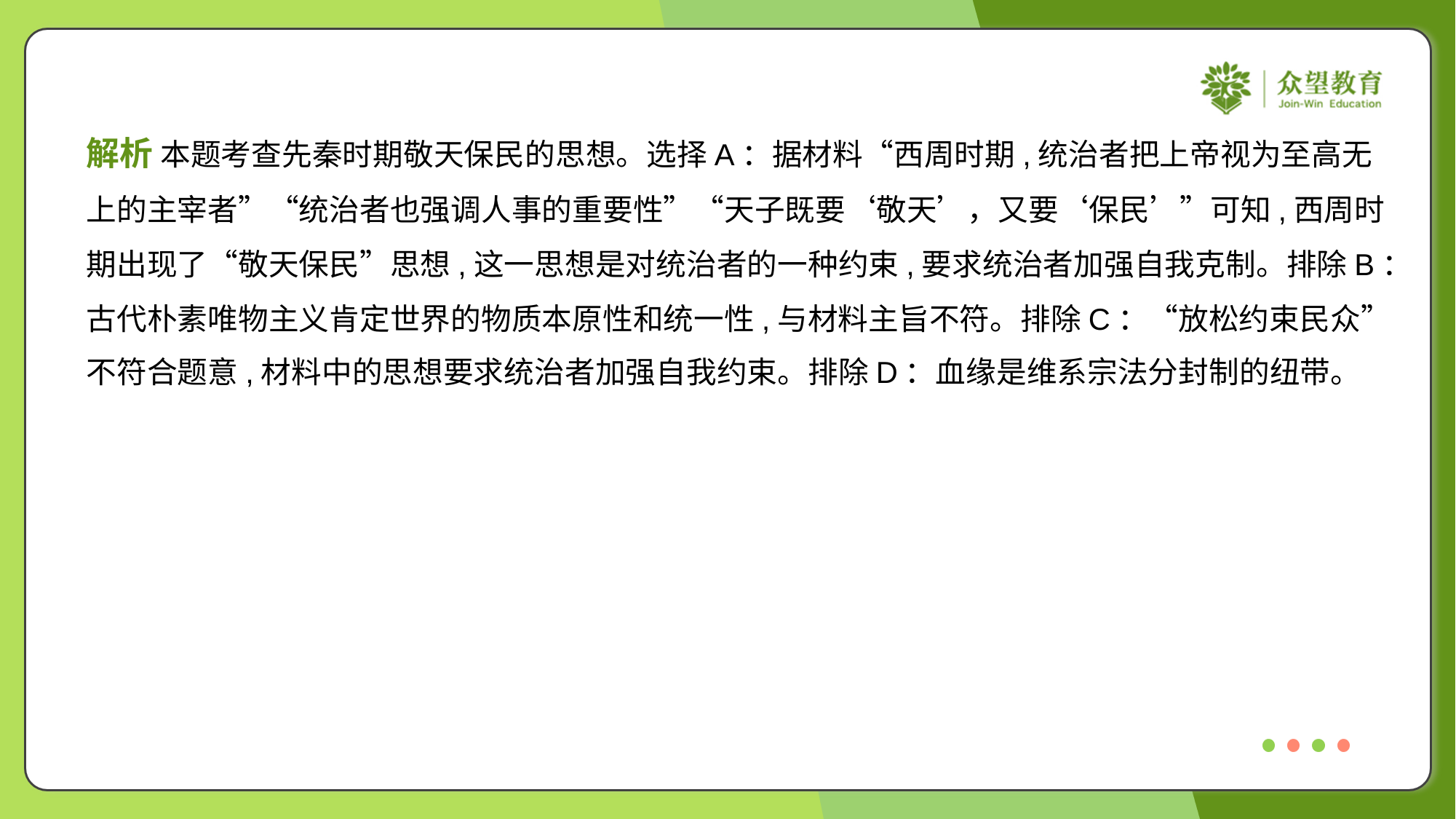

解析 本题考查先秦时期敬天保民的思想。选择A：据材料“西周时期,统治者把上帝视为至高无
上的主宰者”“统治者也强调人事的重要性”“天子既要‘敬天’，又要‘保民’”可知,西周时
期出现了“敬天保民”思想,这一思想是对统治者的一种约束,要求统治者加强自我克制。排除B：
古代朴素唯物主义肯定世界的物质本原性和统一性,与材料主旨不符。排除C：“放松约束民众”
不符合题意,材料中的思想要求统治者加强自我约束。排除D：血缘是维系宗法分封制的纽带。